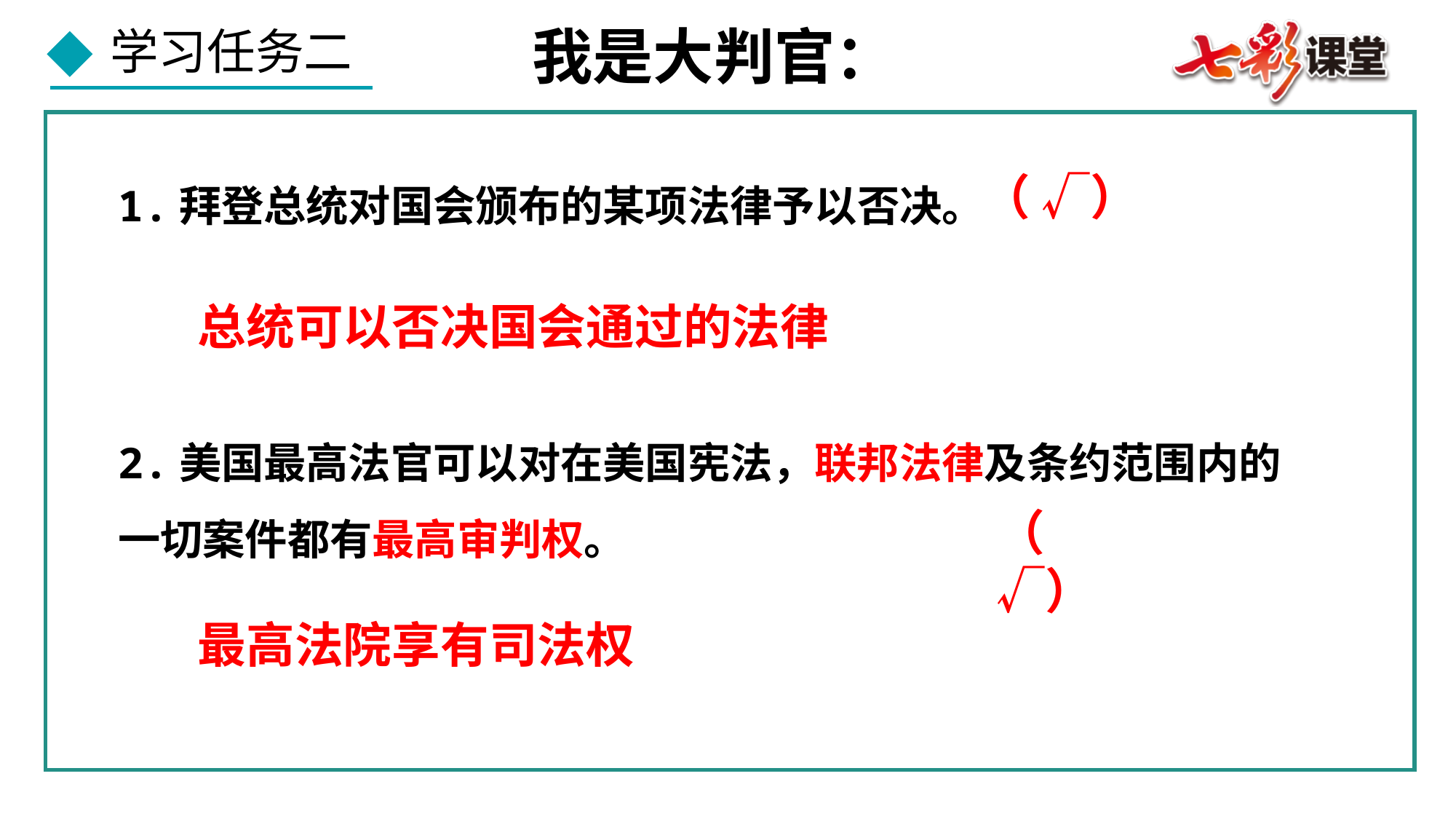

我是大判官：
（ √）
1.拜登总统对国会颁布的某项法律予以否决。
添加标题文字
总统可以否决国会通过的法律
2.美国最高法官可以对在美国宪法，联邦法律及条约范围内的一切案件都有最高审判权。

加标题文字
（ √）
最高法院享有司法权